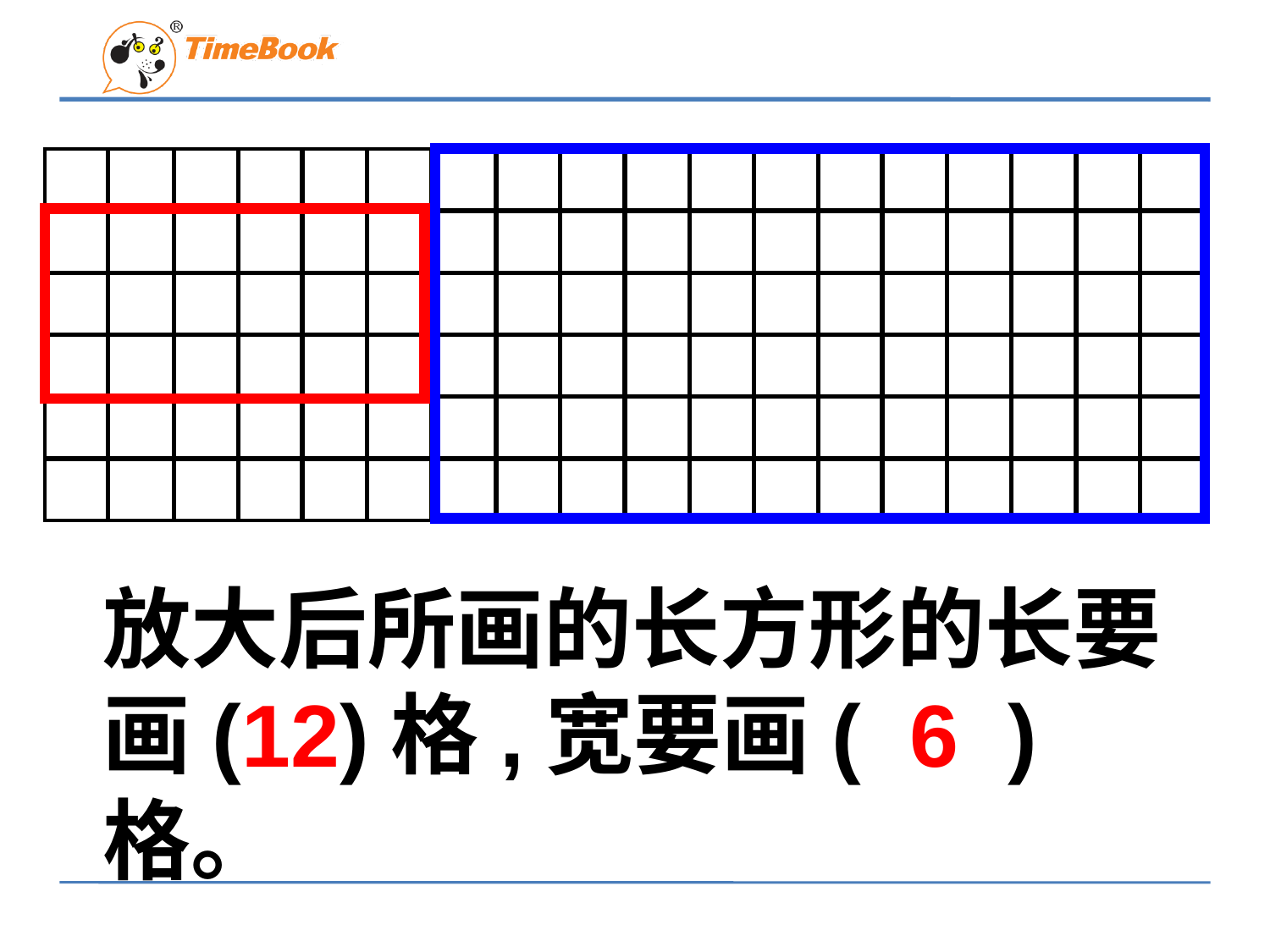

|  |  |  |  |  |  |  |  |  |  |  |  |  |  |  |  |  |  |
| --- | --- | --- | --- | --- | --- | --- | --- | --- | --- | --- | --- | --- | --- | --- | --- | --- | --- |
|  |  |  |  |  |  |  |  |  |  |  |  |  |  |  |  |  |  |
|  |  |  |  |  |  |  |  |  |  |  |  |  |  |  |  |  |  |
|  |  |  |  |  |  |  |  |  |  |  |  |  |  |  |  |  |  |
|  |  |  |  |  |  |  |  |  |  |  |  |  |  |  |  |  |  |
|  |  |  |  |  |  |  |  |  |  |  |  |  |  |  |  |  |  |

放大后所画的长方形的长要画(12)格,宽要画(  6  )格。